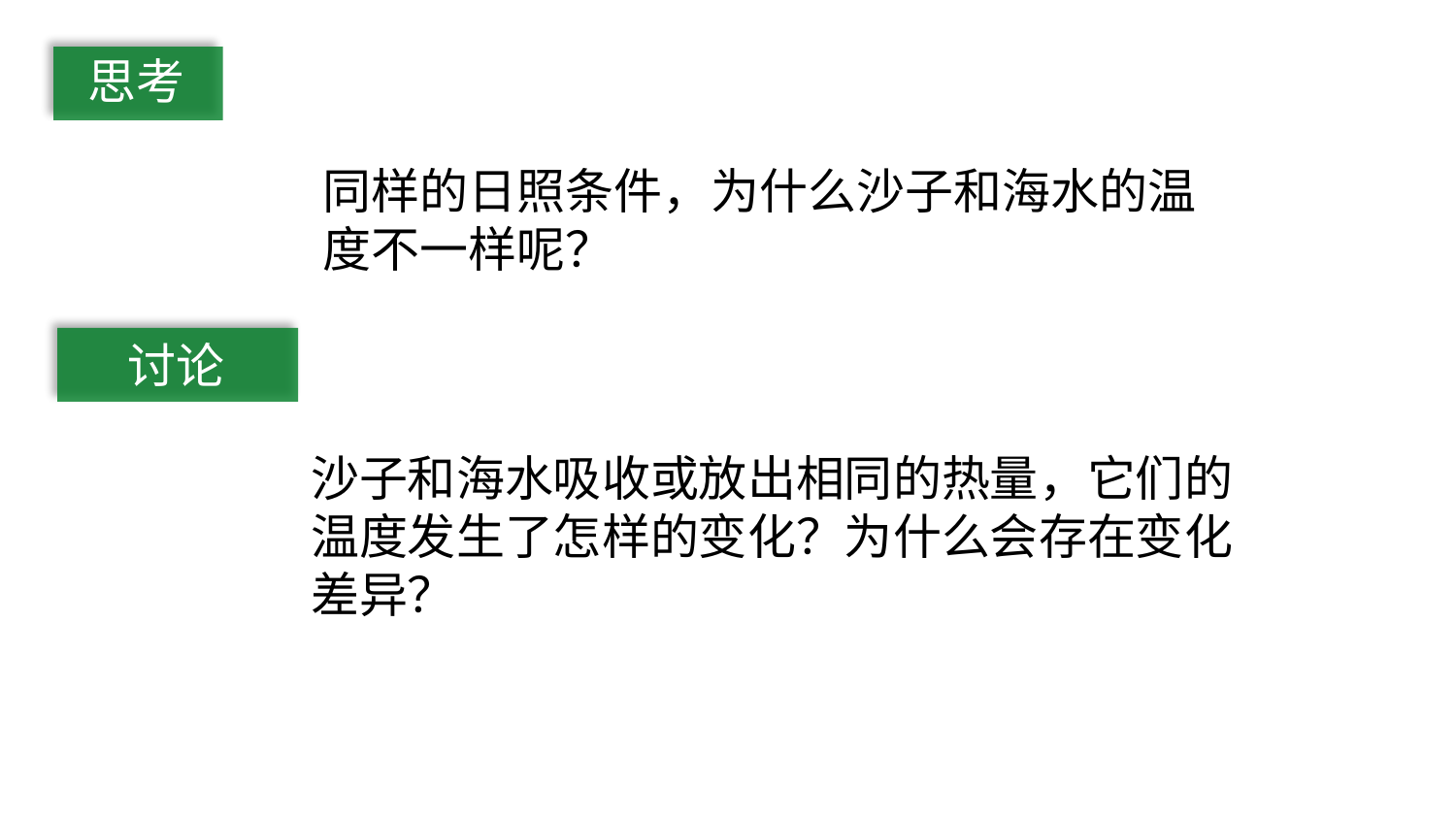

思考

同样的日照条件，为什么沙子和海水的温度不一样呢？
讨论

沙子和海水吸收或放出相同的热量，它们的温度发生了怎样的变化？为什么会存在变化差异？